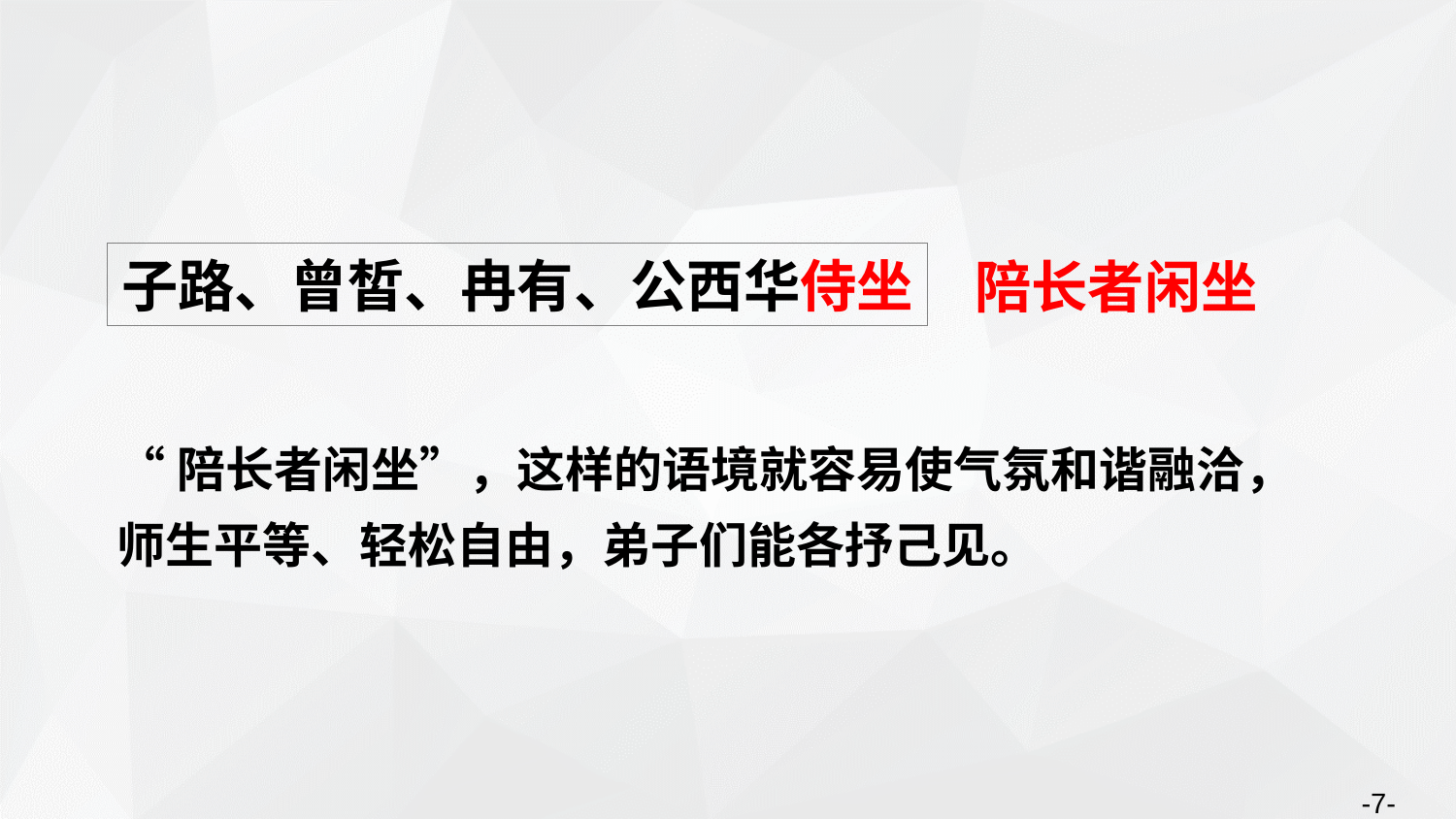

子路、曾皙、冉有、公西华侍坐
陪长者闲坐
“陪长者闲坐”，这样的语境就容易使气氛和谐融洽，师生平等、轻松自由，弟子们能各抒己见。
-7-